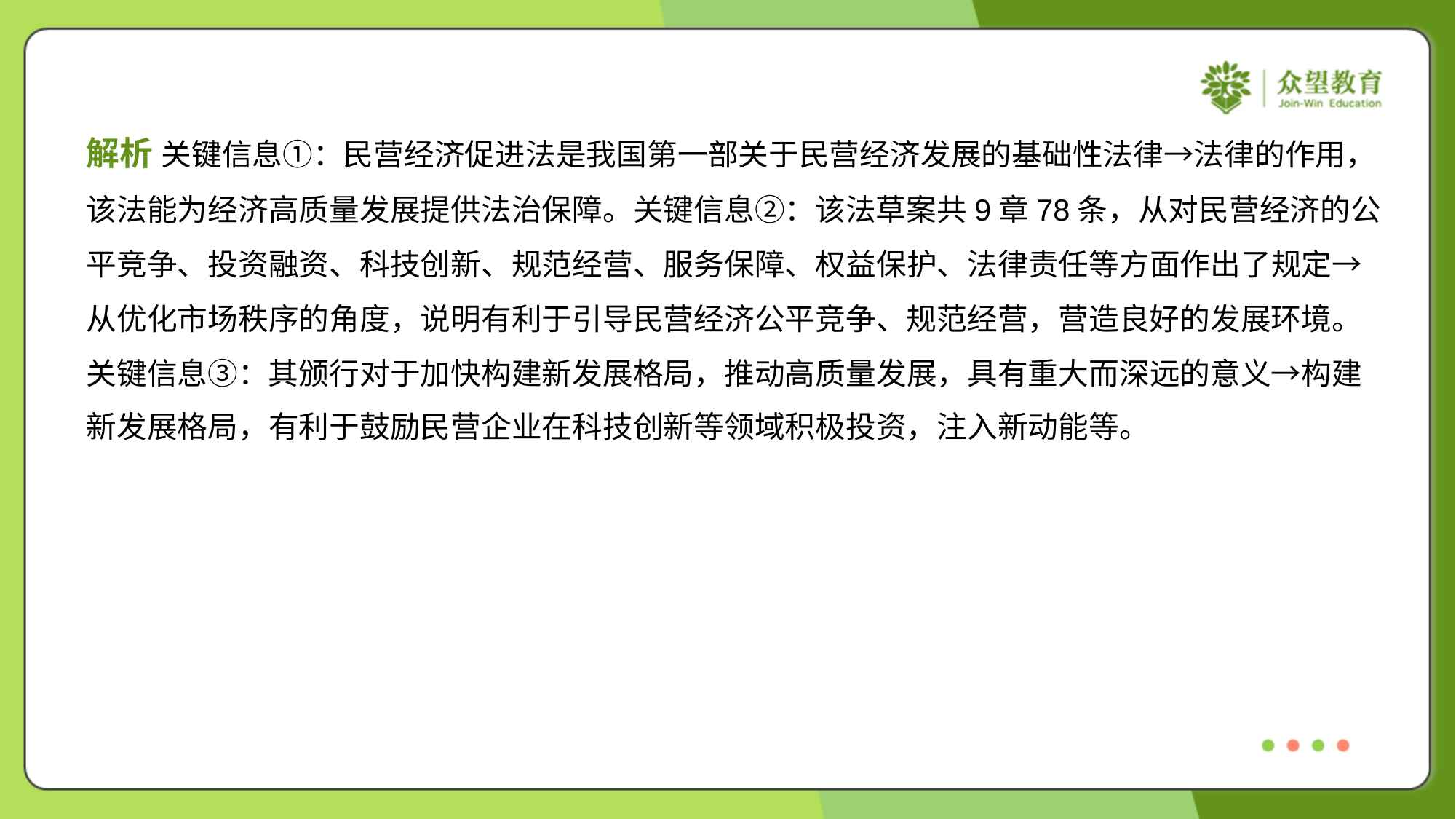

解析 关键信息①：民营经济促进法是我国第一部关于民营经济发展的基础性法律→法律的作用，
该法能为经济高质量发展提供法治保障。关键信息②：该法草案共9章78条，从对民营经济的公
平竞争、投资融资、科技创新、规范经营、服务保障、权益保护、法律责任等方面作出了规定→
从优化市场秩序的角度，说明有利于引导民营经济公平竞争、规范经营，营造良好的发展环境。
关键信息③：其颁行对于加快构建新发展格局，推动高质量发展，具有重大而深远的意义→构建
新发展格局，有利于鼓励民营企业在科技创新等领域积极投资，注入新动能等。